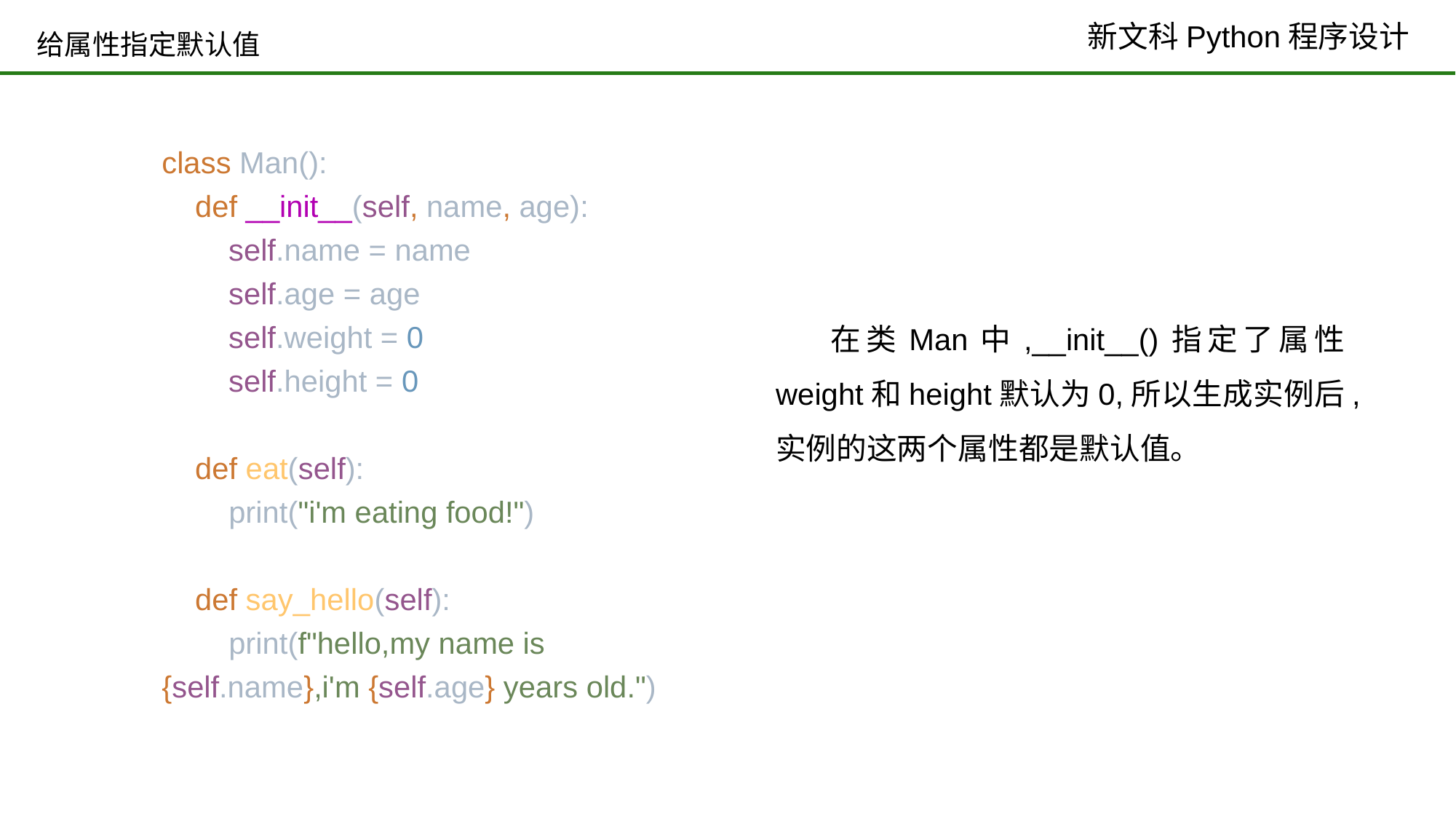

# 给属性指定默认值
class Man():
    def __init__(self, name, age):
        self.name = name
        self.age = age
        self.weight = 0
        self.height = 0
    def eat(self):
        print("i'm eating food!")
    def say_hello(self):
        print(f"hello,my name is {self.name},i'm {self.age} years old.")
在类Man中,__init__()指定了属性weight和height默认为0,所以生成实例后,实例的这两个属性都是默认值。